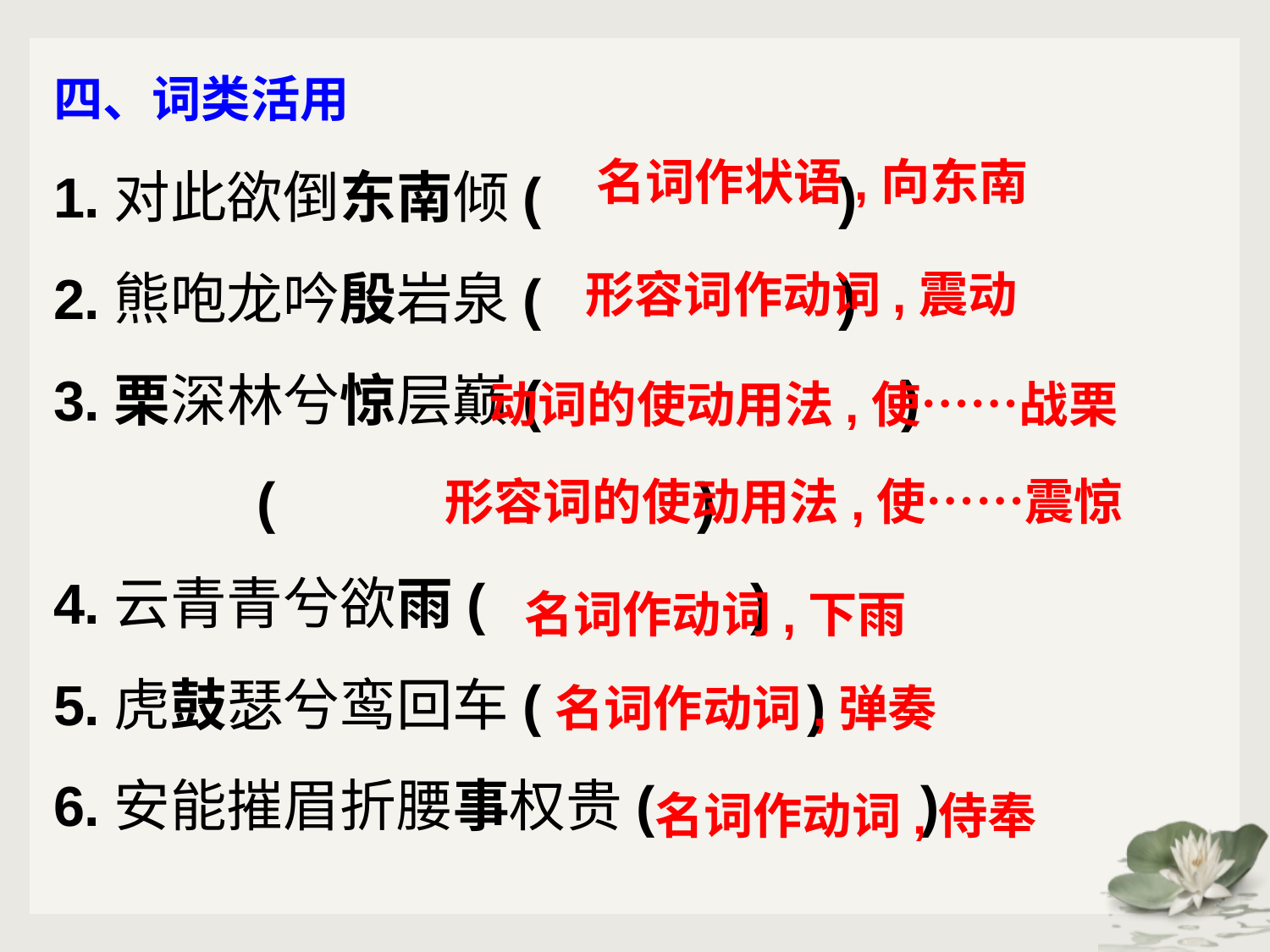

四、词类活用
1.对此欲倒东南倾(                   )
2.熊咆龙吟殷岩泉(                   )
3.栗深林兮惊层巅(                       )
             (                           )
4.云青青兮欲雨(                 )
5.虎鼓瑟兮鸾回车(                 )
6.安能摧眉折腰事权贵(                 )

名词作状语,向东南
形容词作动词,震动
动词的使动用法,使……战栗
形容词的使动用法,使……震惊
名词作动词,下雨
名词作动词,弹奏
名词作动词,侍奉